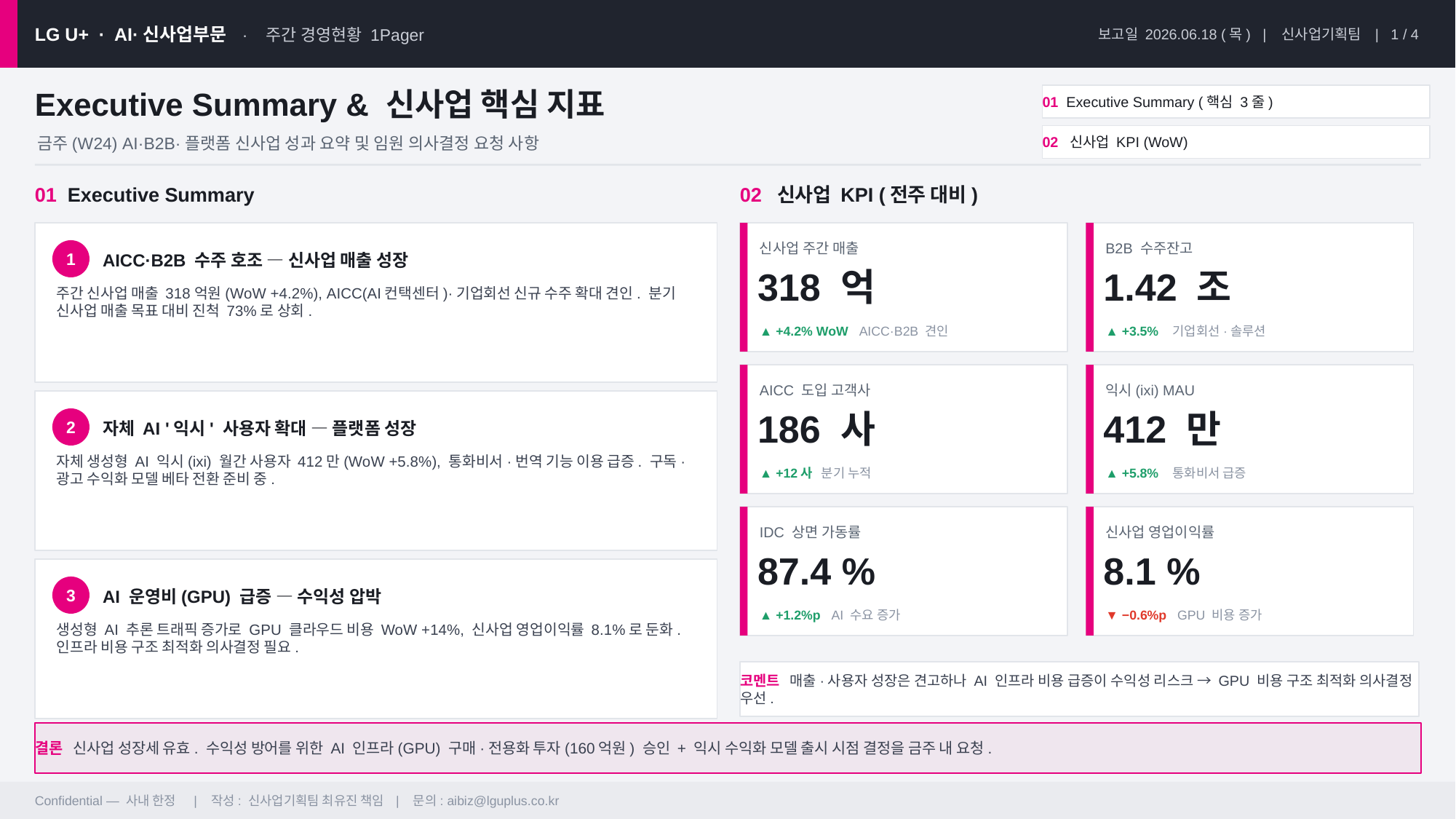

LG U+  ·  AI·신사업부문   ·   주간 경영현황 1Pager
보고일 2026.06.18 (목)   |   신사업기획팀   |   1 / 4
Executive Summary & 신사업 핵심 지표
01  Executive Summary (핵심 3줄)
02  신사업 KPI (WoW)
금주(W24) AI·B2B·플랫폼 신사업 성과 요약 및 임원 의사결정 요청 사항

01  Executive Summary
02  신사업 KPI (전주 대비)

신사업 주간 매출
B2B 수주잔고
AICC·B2B 수주 호조 — 신사업 매출 성장

1
318 억
1.42 조
주간 신사업 매출 318억원(WoW +4.2%), AICC(AI컨택센터)·기업회선 신규 수주 확대 견인. 분기 신사업 매출 목표 대비 진척 73%로 상회.
▲ +4.2% WoW   AICC·B2B 견인
▲ +3.5%   기업회선·솔루션

AICC 도입 고객사
익시(ixi) MAU

186 사
412 만
자체 AI '익시' 사용자 확대 — 플랫폼 성장

2
자체 생성형 AI 익시(ixi) 월간 사용자 412만(WoW +5.8%), 통화비서·번역 기능 이용 급증. 구독·광고 수익화 모델 베타 전환 준비 중.
▲ +12사   분기 누적
▲ +5.8%   통화비서 급증

IDC 상면 가동률
신사업 영업이익률
87.4 %
8.1 %

AI 운영비(GPU) 급증 — 수익성 압박

3
▲ +1.2%p   AI 수요 증가
▼ −0.6%p   GPU 비용 증가
생성형 AI 추론 트래픽 증가로 GPU 클라우드 비용 WoW +14%, 신사업 영업이익률 8.1%로 둔화. 인프라 비용 구조 최적화 의사결정 필요.
코멘트   매출·사용자 성장은 견고하나 AI 인프라 비용 급증이 수익성 리스크 → GPU 비용 구조 최적화 의사결정 우선.
결론   신사업 성장세 유효. 수익성 방어를 위한 AI 인프라(GPU) 구매·전용화 투자(160억원) 승인 + 익시 수익화 모델 출시 시점 결정을 금주 내 요청.

Confidential — 사내 한정     |   작성: 신사업기획팀 최유진 책임   |   문의: aibiz@lguplus.co.kr